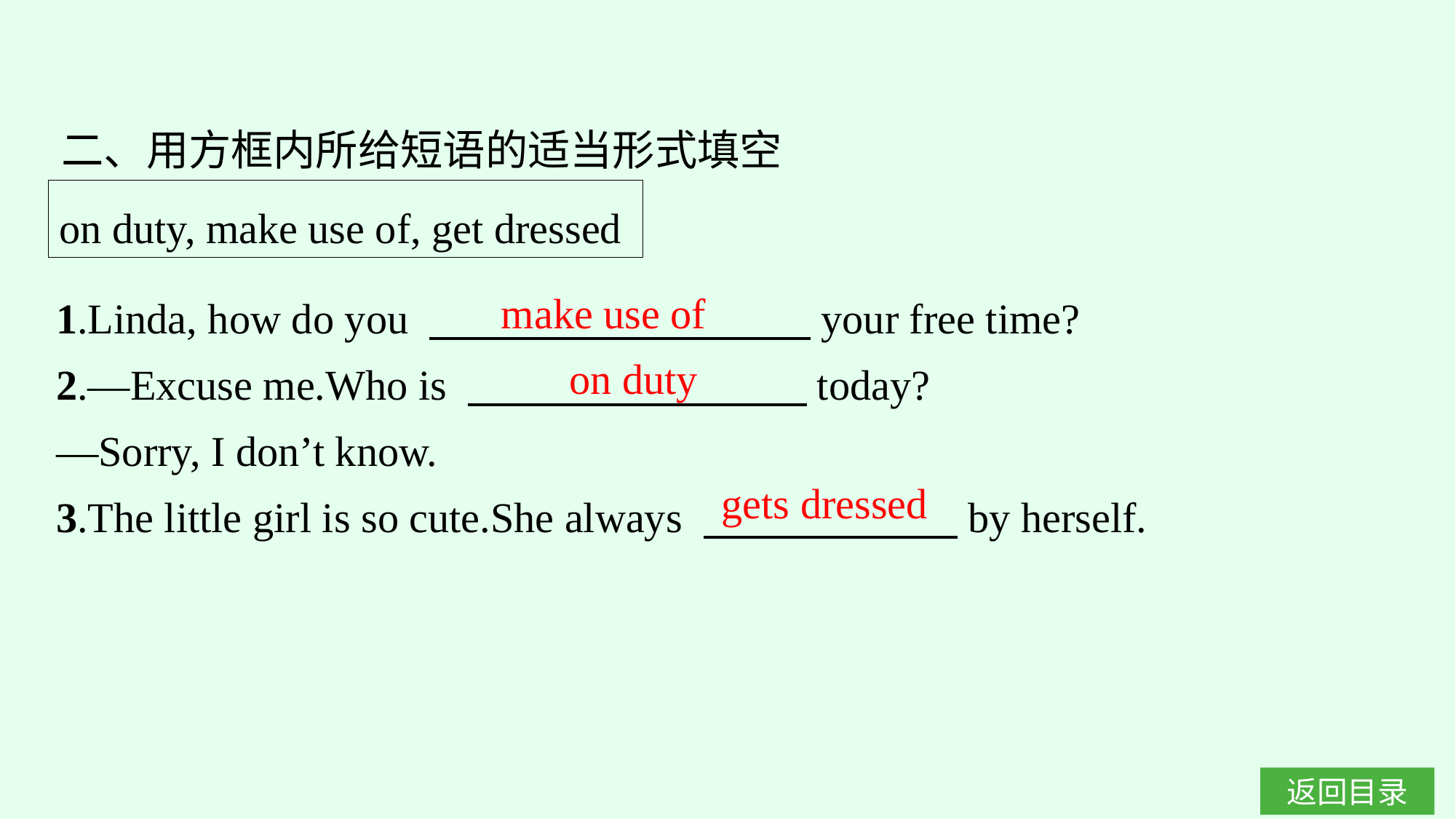

二、用方框内所给短语的适当形式填空
on duty, make use of, get dressed
1.Linda, how do you 　　　　　　　　　your free time?
2.—Excuse me.Who is 　　　　　　　　today?
—Sorry, I don’t know.
3.The little girl is so cute.She always 　　　　　　by herself.
make use of
on duty
gets dressed